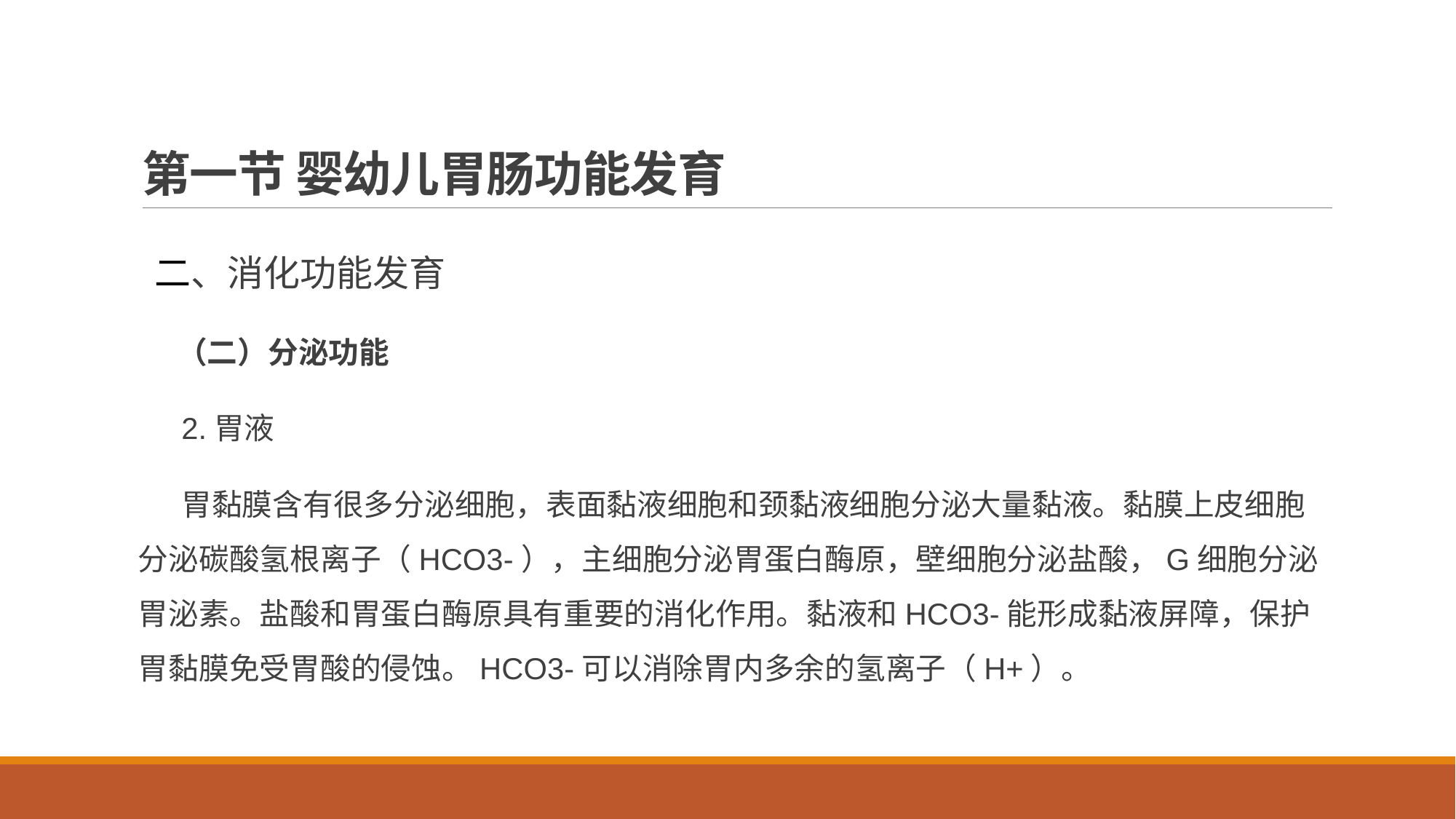

# 第一节 婴幼儿胃肠功能发育
二、消化功能发育
（二）分泌功能
2.胃液
胃黏膜含有很多分泌细胞，表面黏液细胞和颈黏液细胞分泌大量黏液。黏膜上皮细胞分泌碳酸氢根离子（HCO3-），主细胞分泌胃蛋白酶原，壁细胞分泌盐酸，G细胞分泌胃泌素。盐酸和胃蛋白酶原具有重要的消化作用。黏液和HCO3-能形成黏液屏障，保护胃黏膜免受胃酸的侵蚀。HCO3-可以消除胃内多余的氢离子（H+）。